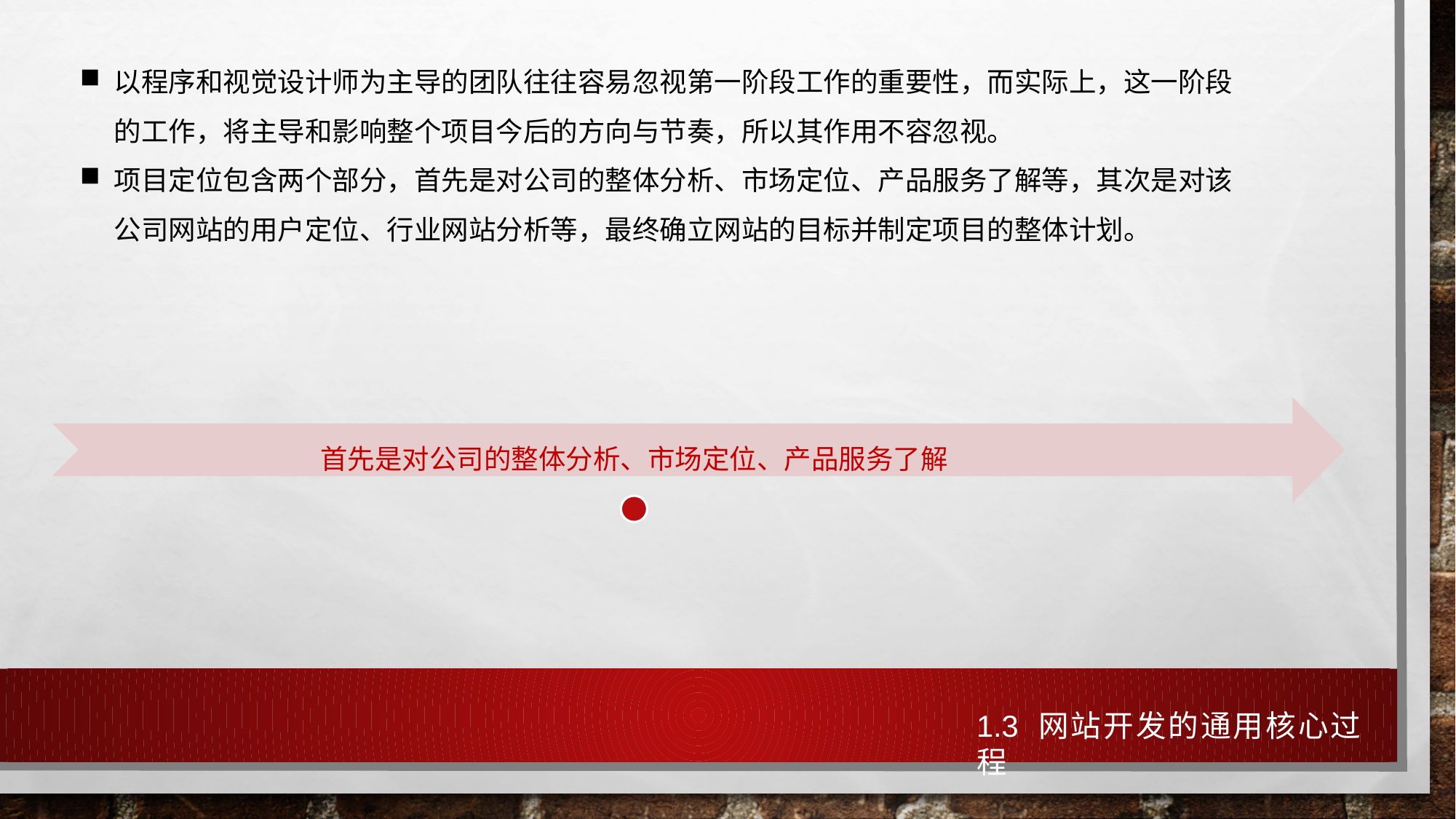

以程序和视觉设计师为主导的团队往往容易忽视第一阶段工作的重要性，而实际上，这一阶段的工作，将主导和影响整个项目今后的方向与节奏，所以其作用不容忽视。
项目定位包含两个部分，首先是对公司的整体分析、市场定位、产品服务了解等，其次是对该公司网站的用户定位、行业网站分析等，最终确立网站的目标并制定项目的整体计划。
首先是对公司的整体分析、市场定位、产品服务了解
其次是对该公司网站的用户定位、行业网站分析
1.3 网站开发的通用核心过程